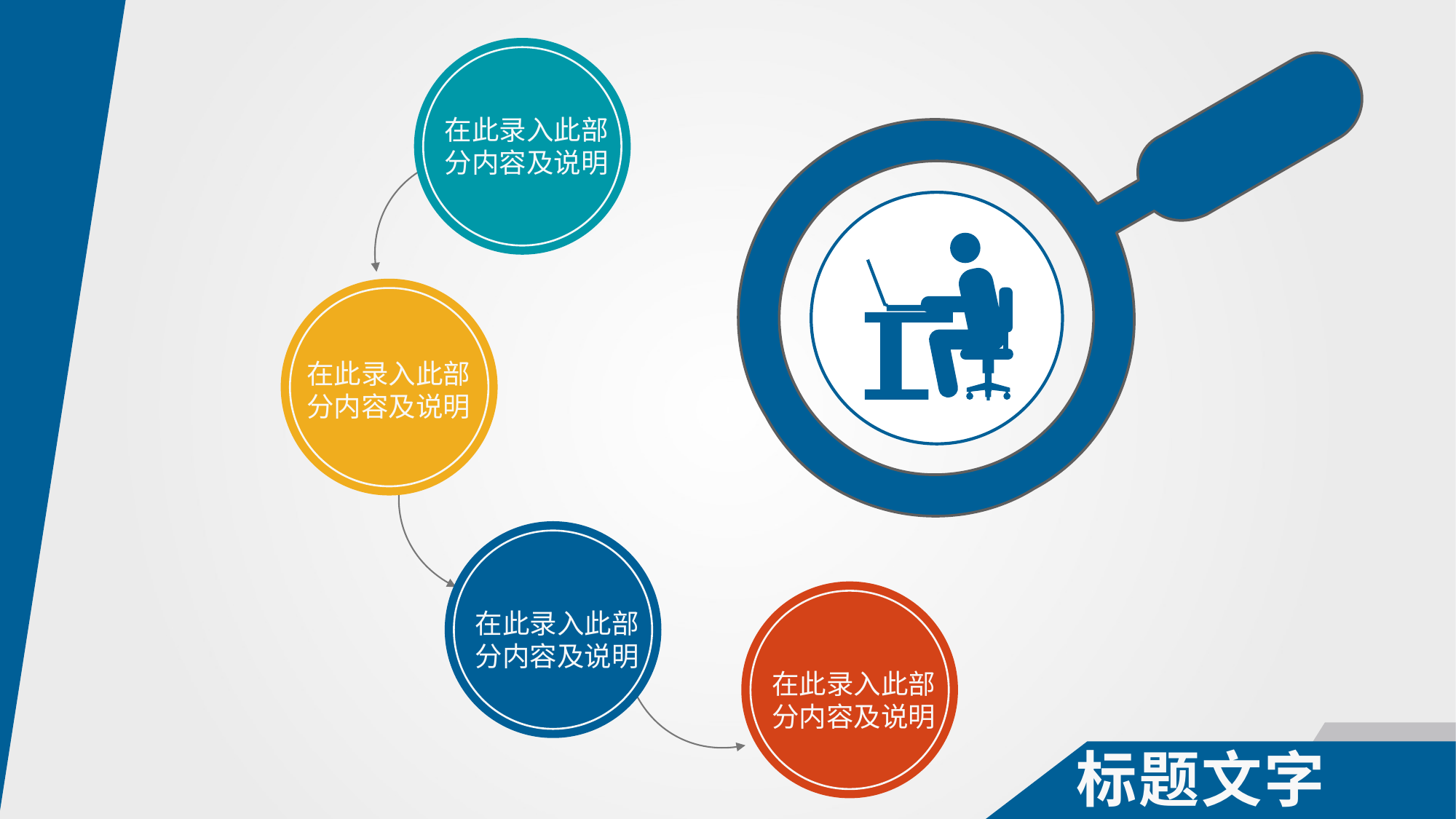

在此录入此部分内容及说明

在此录入此部分内容及说明

在此录入此部分内容及说明

在此录入此部分内容及说明

标题文字